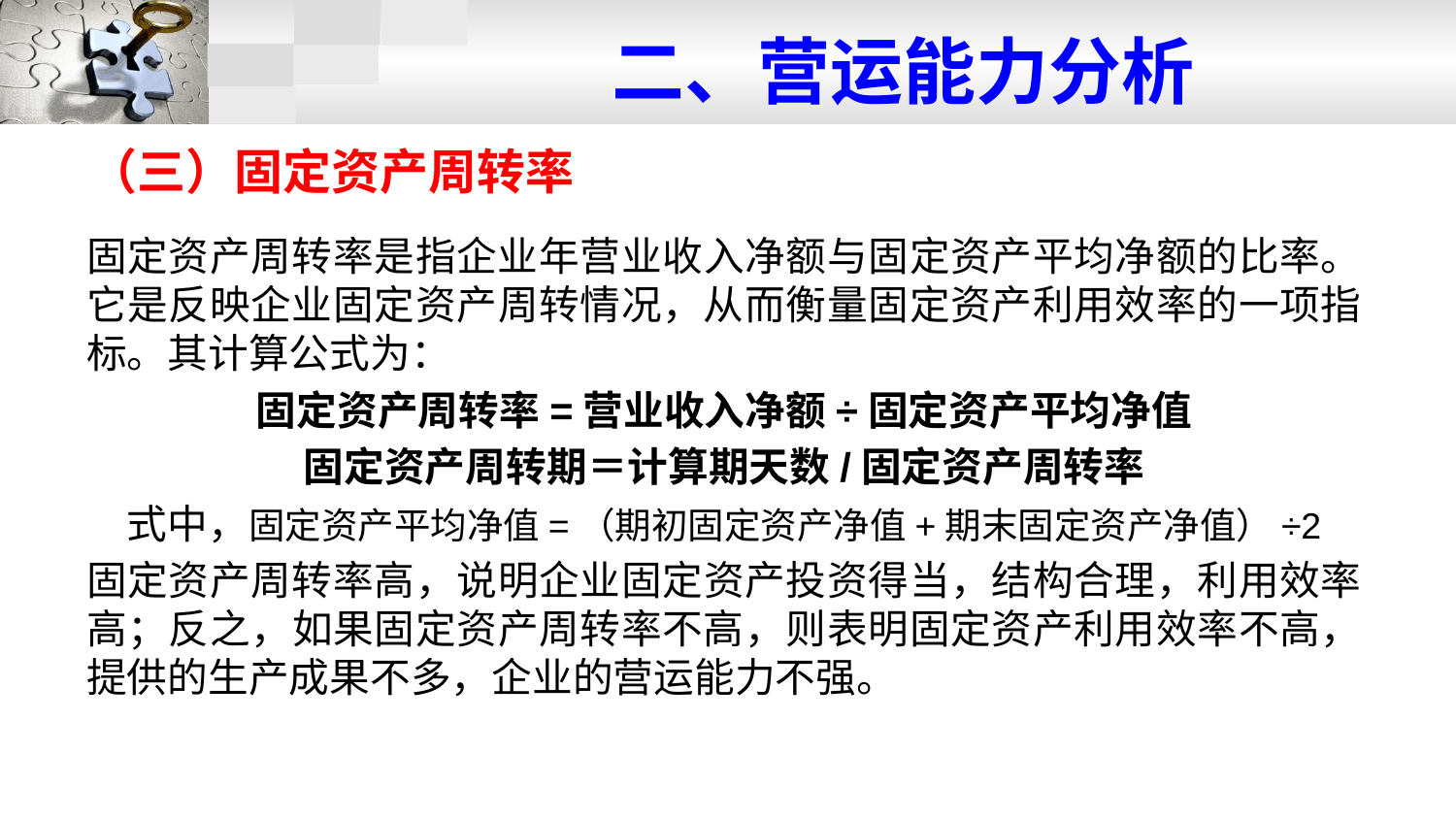

# 二、营运能力分析
（三）固定资产周转率
固定资产周转率是指企业年营业收入净额与固定资产平均净额的比率。它是反映企业固定资产周转情况，从而衡量固定资产利用效率的一项指标。其计算公式为：
固定资产周转率=营业收入净额÷固定资产平均净值
固定资产周转期＝计算期天数/固定资产周转率
式中，固定资产平均净值=（期初固定资产净值+期末固定资产净值）÷2
固定资产周转率高，说明企业固定资产投资得当，结构合理，利用效率高；反之，如果固定资产周转率不高，则表明固定资产利用效率不高，提供的生产成果不多，企业的营运能力不强。